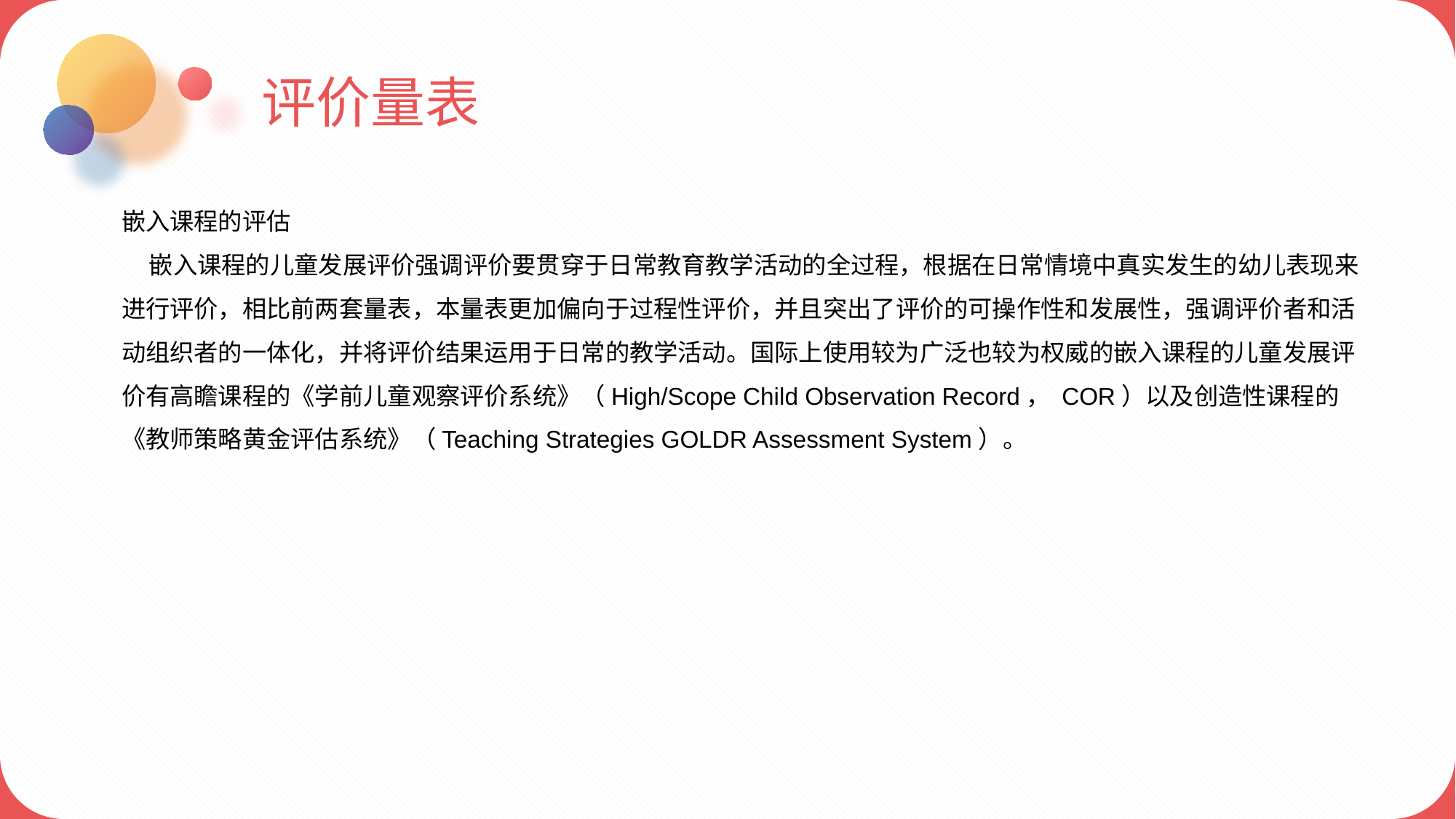

评价量表
嵌入课程的评估
    嵌入课程的儿童发展评价强调评价要贯穿于日常教育教学活动的全过程，根据在日常情境中真实发生的幼儿表现来进行评价，相比前两套量表，本量表更加偏向于过程性评价，并且突出了评价的可操作性和发展性，强调评价者和活动组织者的一体化，并将评价结果运用于日常的教学活动。国际上使用较为广泛也较为权威的嵌入课程的儿童发展评价有高瞻课程的《学前儿童观察评价系统》（High/Scope Child Observation Record， COR）以及创造性课程的《教师策略黄金评估系统》（Teaching Strategies GOLDR Assessment System）。